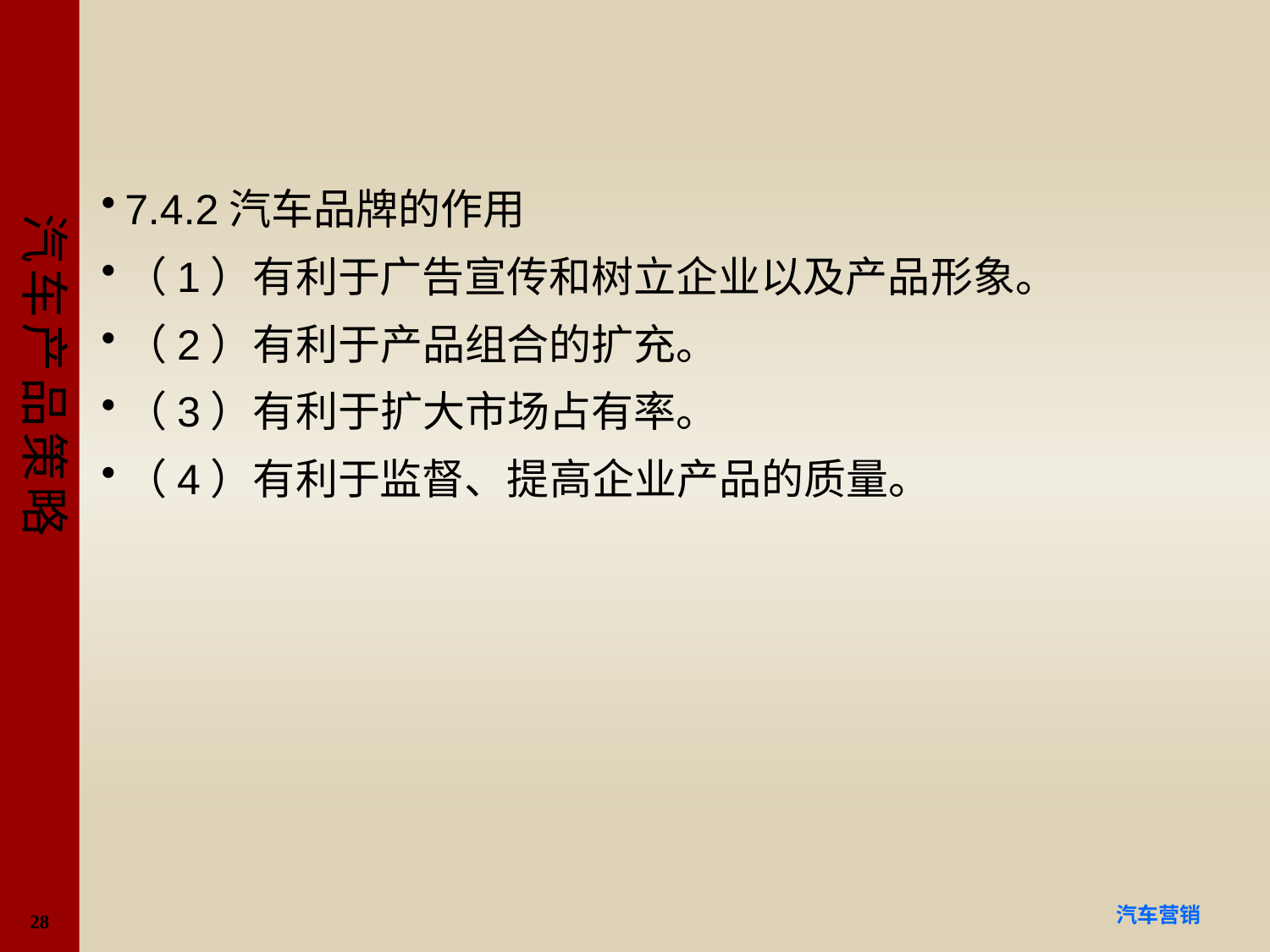

#
7.4.2汽车品牌的作用
（1）有利于广告宣传和树立企业以及产品形象。
（2）有利于产品组合的扩充。
（3）有利于扩大市场占有率。
（4）有利于监督、提高企业产品的质量。

28